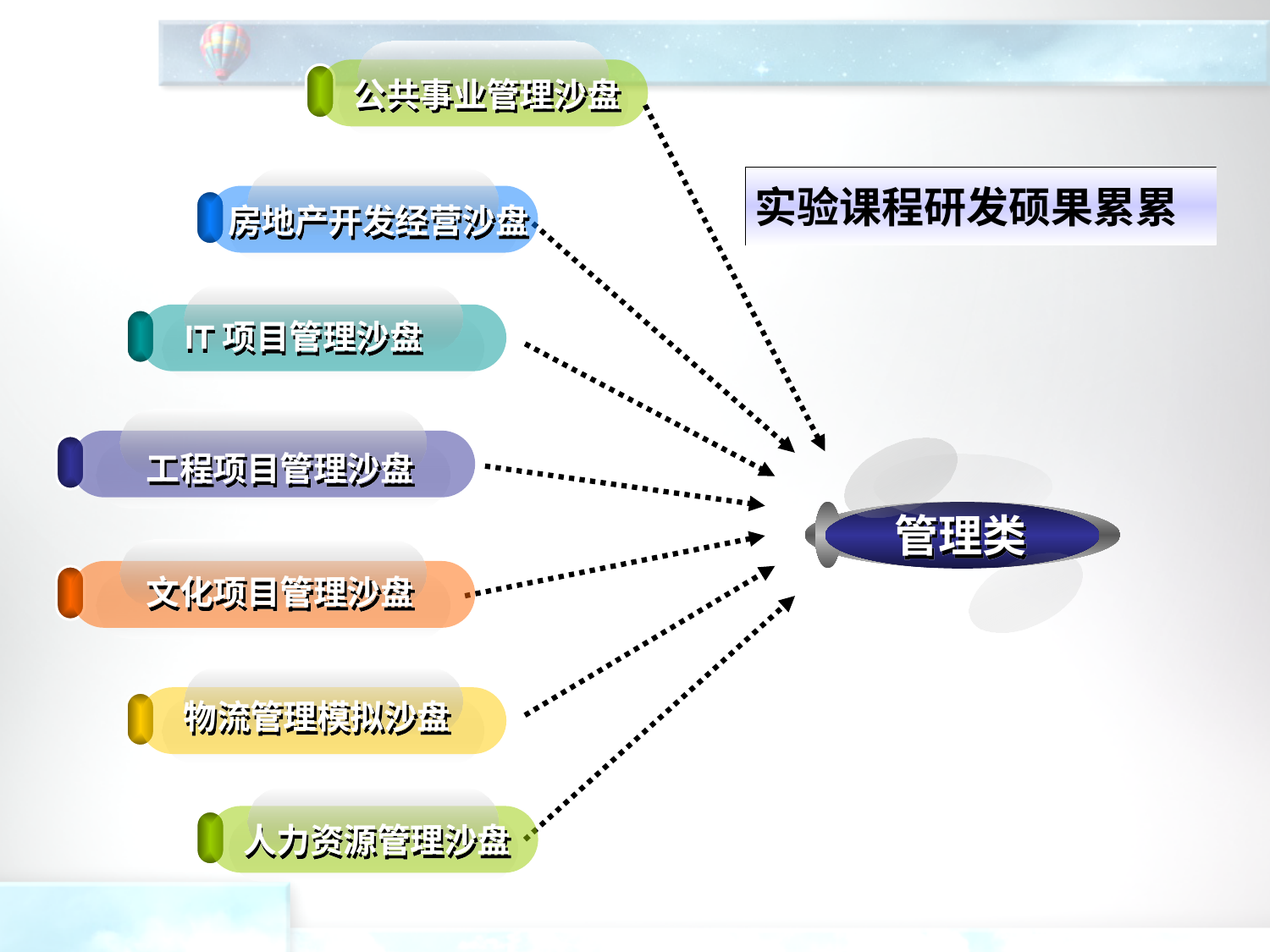

公共事业管理沙盘

实验课程研发硕果累累

房地产开发经营沙盘

IT项目管理沙盘

工程项目管理沙盘

管理类

文化项目管理沙盘

物流管理模拟沙盘

人力资源管理沙盘